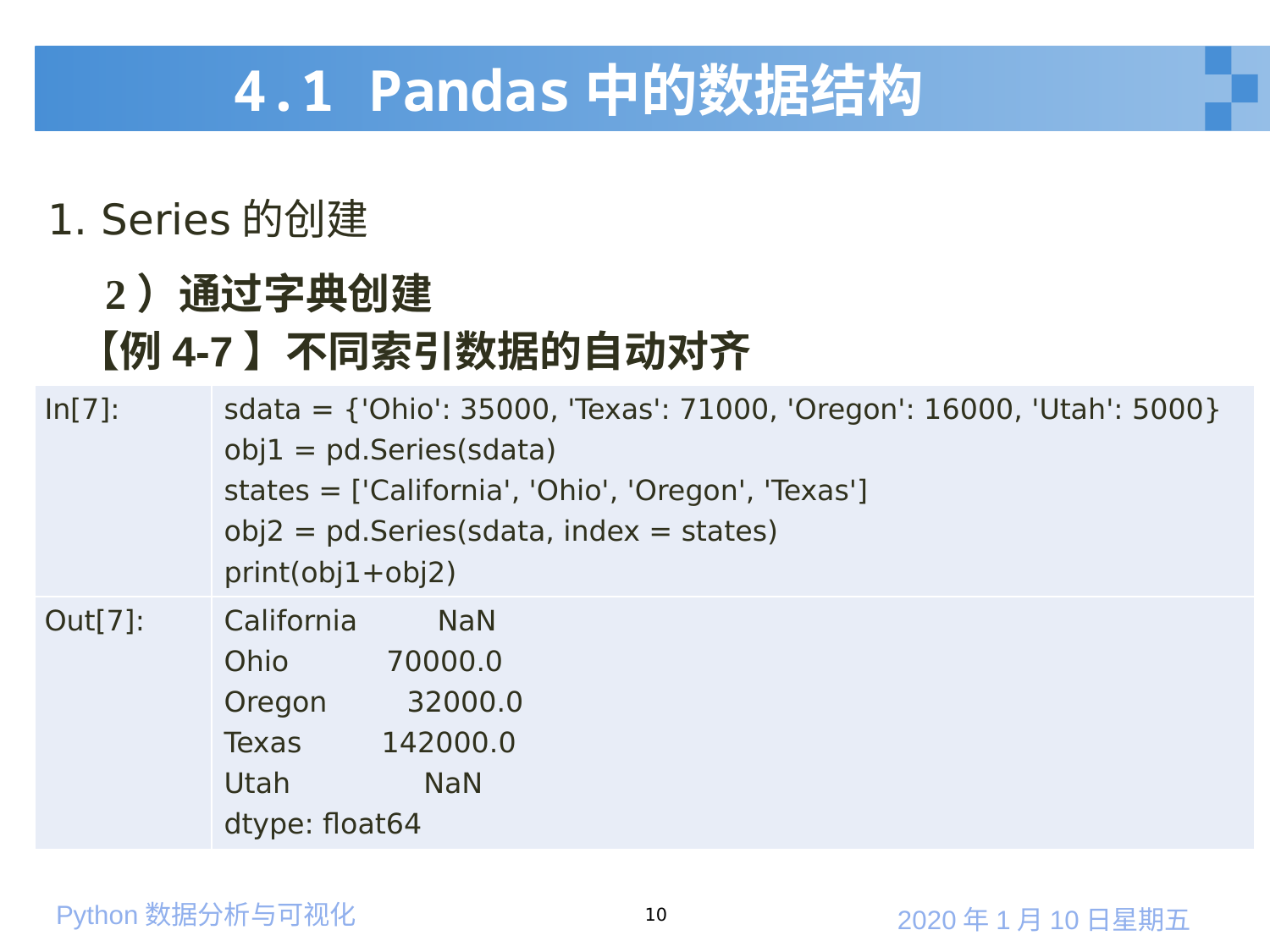

# 4.1 Pandas中的数据结构
1. Series的创建
2）通过字典创建
【例4-7】不同索引数据的自动对齐
| In[7]: | sdata = {'Ohio': 35000, 'Texas': 71000, 'Oregon': 16000, 'Utah': 5000} obj1 = pd.Series(sdata) states = ['California', 'Ohio', 'Oregon', 'Texas'] obj2 = pd.Series(sdata, index = states) print(obj1+obj2) |
| --- | --- |
| Out[7]: | California NaN Ohio 70000.0 Oregon 32000.0 Texas 142000.0 Utah NaN dtype: float64 |
10
2020年1月10日星期五